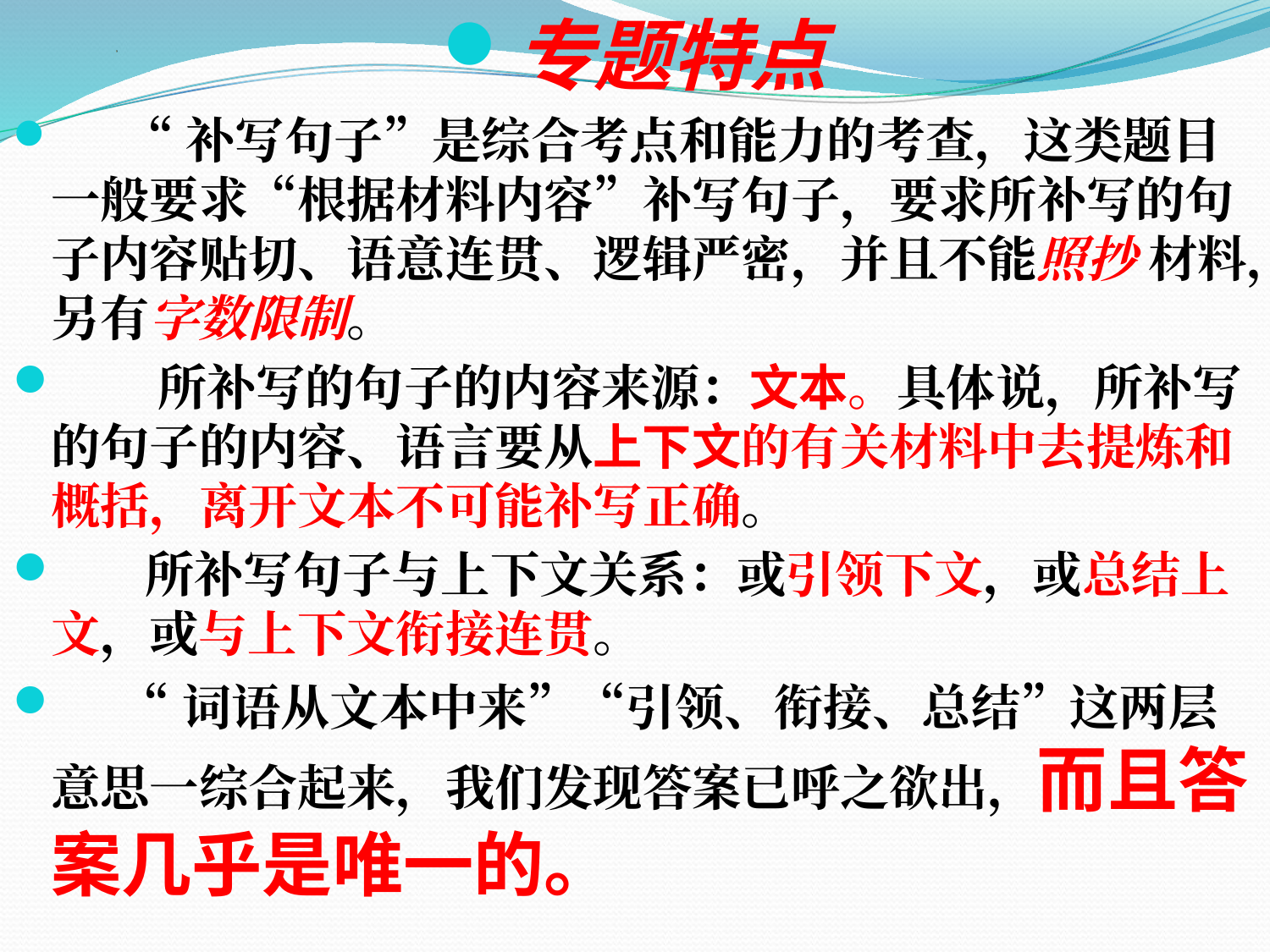

专题特点
      “补写句子”是综合考点和能力的考查，这类题目一般要求“根据材料内容”补写句子，要求所补写的句子内容贴切、语意连贯、逻辑严密，并且不能照抄 材料，另有字数限制。
       所补写的句子的内容来源：文本。具体说，所补写的句子的内容、语言要从上下文的有关材料中去提炼和概括，离开文本不可能补写正确。
      所补写句子与上下文关系：或引领下文，或总结上文，或与上下文衔接连贯。
     “词语从文本中来”“引领、衔接、总结”这两层意思一综合起来，我们发现答案已呼之欲出，而且答案几乎是唯一的。